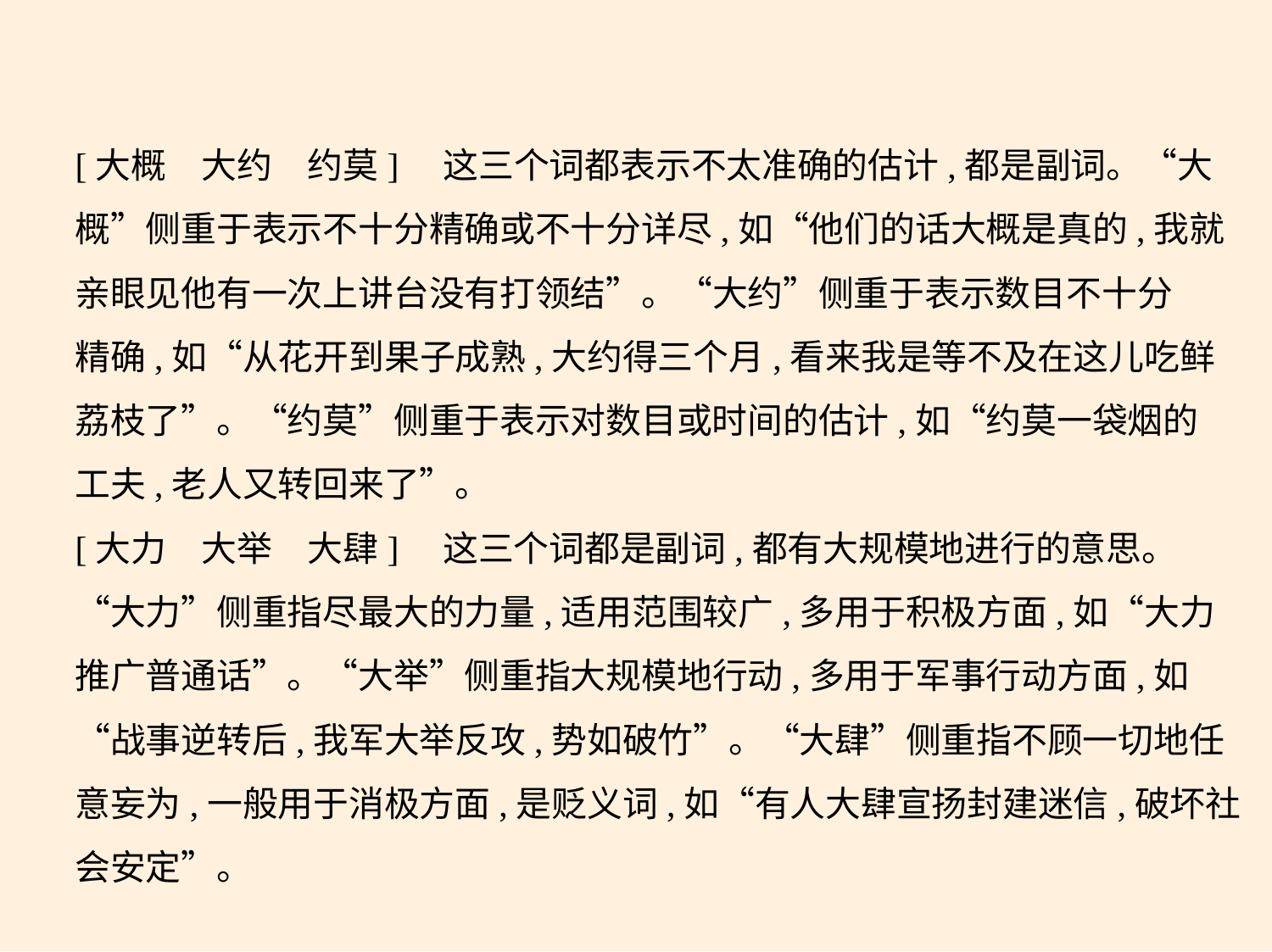

[大概　大约　约莫]    这三个词都表示不太准确的估计,都是副词。“大
概”侧重于表示不十分精确或不十分详尽,如“他们的话大概是真的,我就
亲眼见他有一次上讲台没有打领结”。“大约”侧重于表示数目不十分
精确,如“从花开到果子成熟,大约得三个月,看来我是等不及在这儿吃鲜
荔枝了”。“约莫”侧重于表示对数目或时间的估计,如“约莫一袋烟的
工夫,老人又转回来了”。
[大力　大举　大肆]　这三个词都是副词,都有大规模地进行的意思。
“大力”侧重指尽最大的力量,适用范围较广,多用于积极方面,如“大力
推广普通话”。“大举”侧重指大规模地行动,多用于军事行动方面,如
“战事逆转后,我军大举反攻,势如破竹”。“大肆”侧重指不顾一切地任
意妄为,一般用于消极方面,是贬义词,如“有人大肆宣扬封建迷信,破坏社
会安定”。